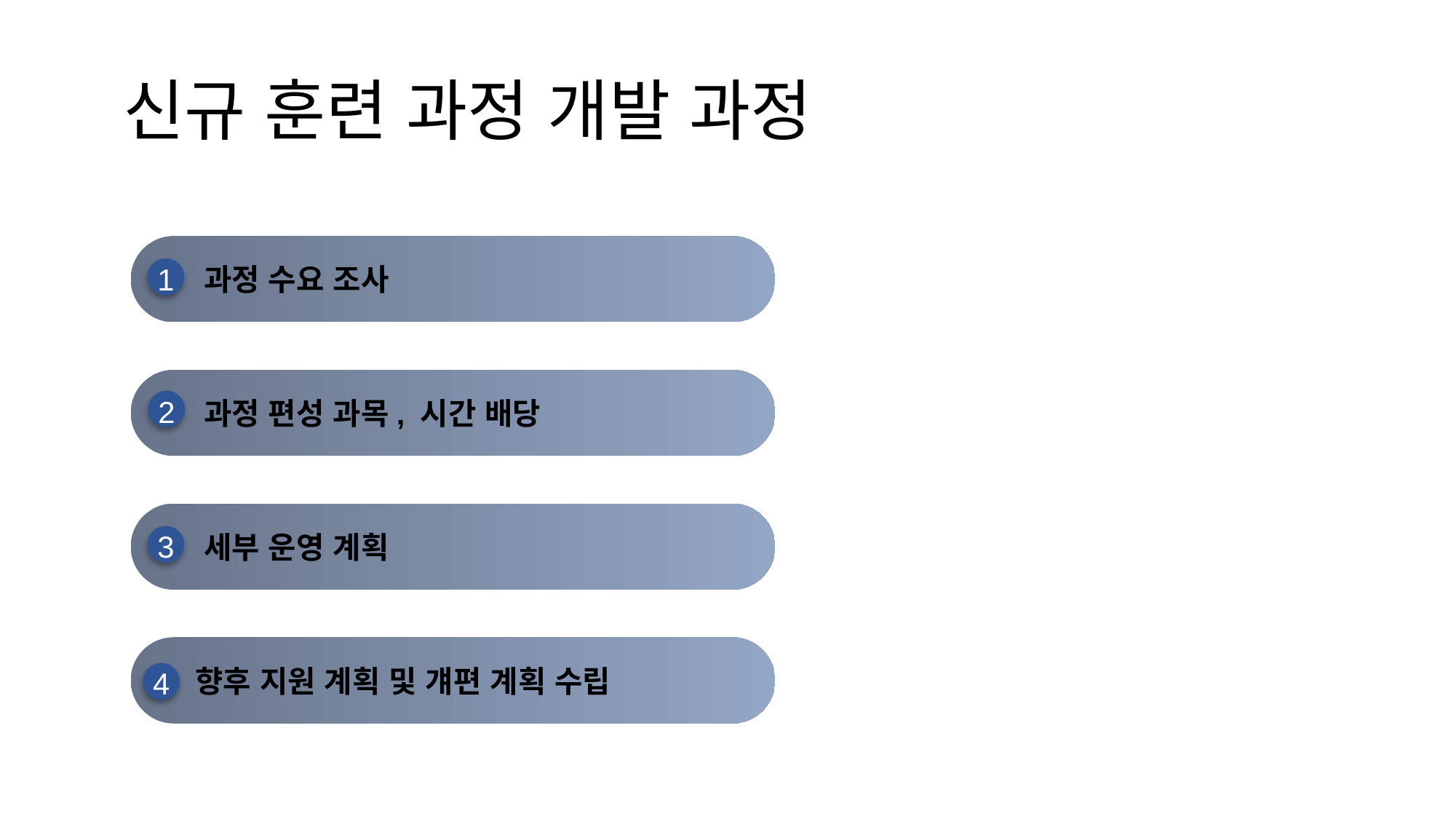

# 신규 훈련 과정 개발 과정
     과정 수요 조사
1
     과정 편성 과목, 시간 배당
2
     세부 운영 계획
3
    향후 지원 계획 및 걔편 계획 수립
4